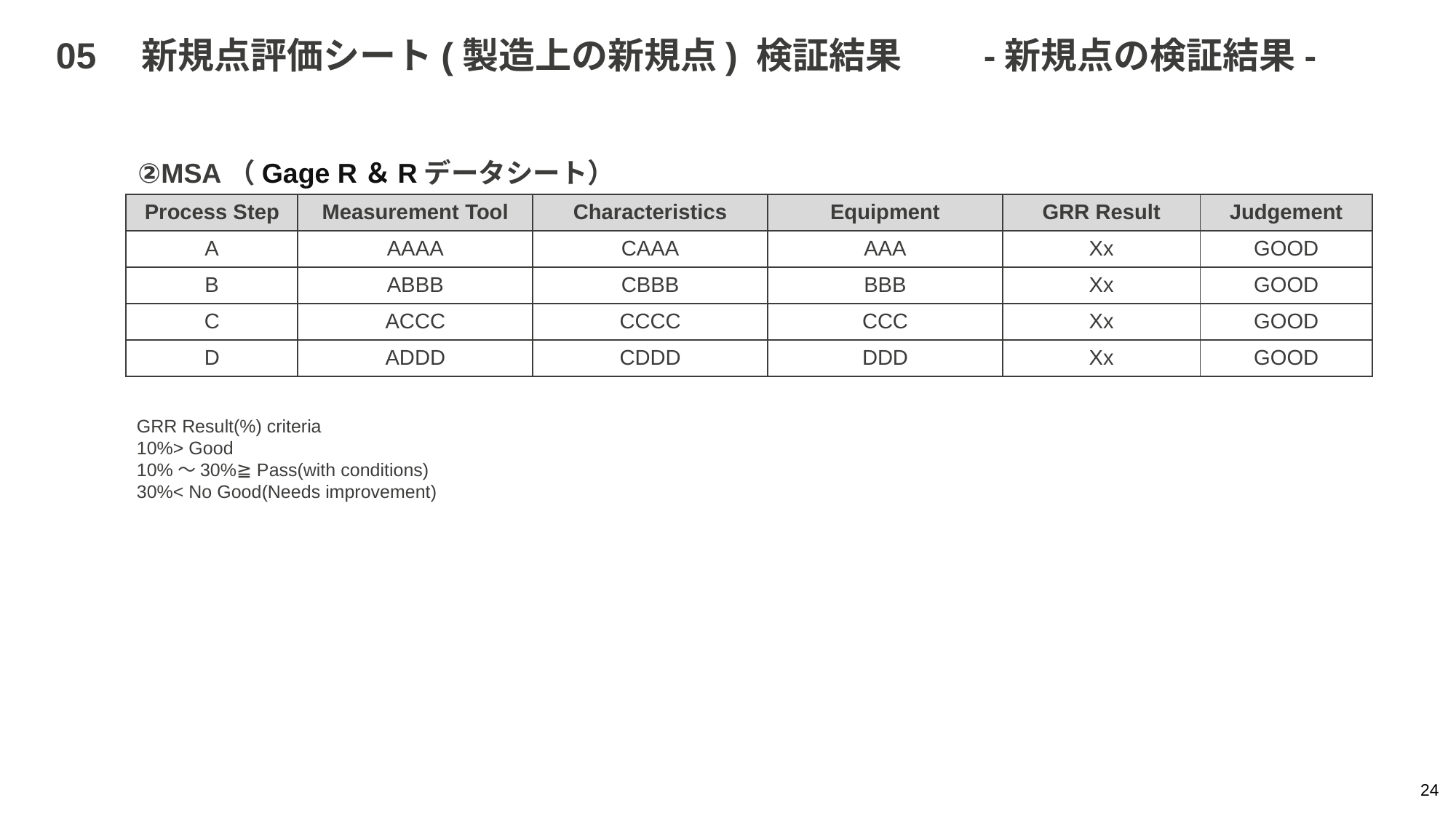

# 05　新規点評価シート(製造上の新規点) 検証結果　　-新規点の検証結果-
②MSA（Gage R＆Rデータシート）
| Process Step | Measurement Tool | Characteristics | Equipment | GRR Result | Judgement |
| --- | --- | --- | --- | --- | --- |
| A | AAAA | CAAA | AAA | Xx | GOOD |
| B | ABBB | CBBB | BBB | Xx | GOOD |
| C | ACCC | CCCC | CCC | Xx | GOOD |
| D | ADDD | CDDD | DDD | Xx | GOOD |
GRR Result(%) criteria
10%> Good
10%～30%≧ Pass(with conditions)
30%< No Good(Needs improvement)